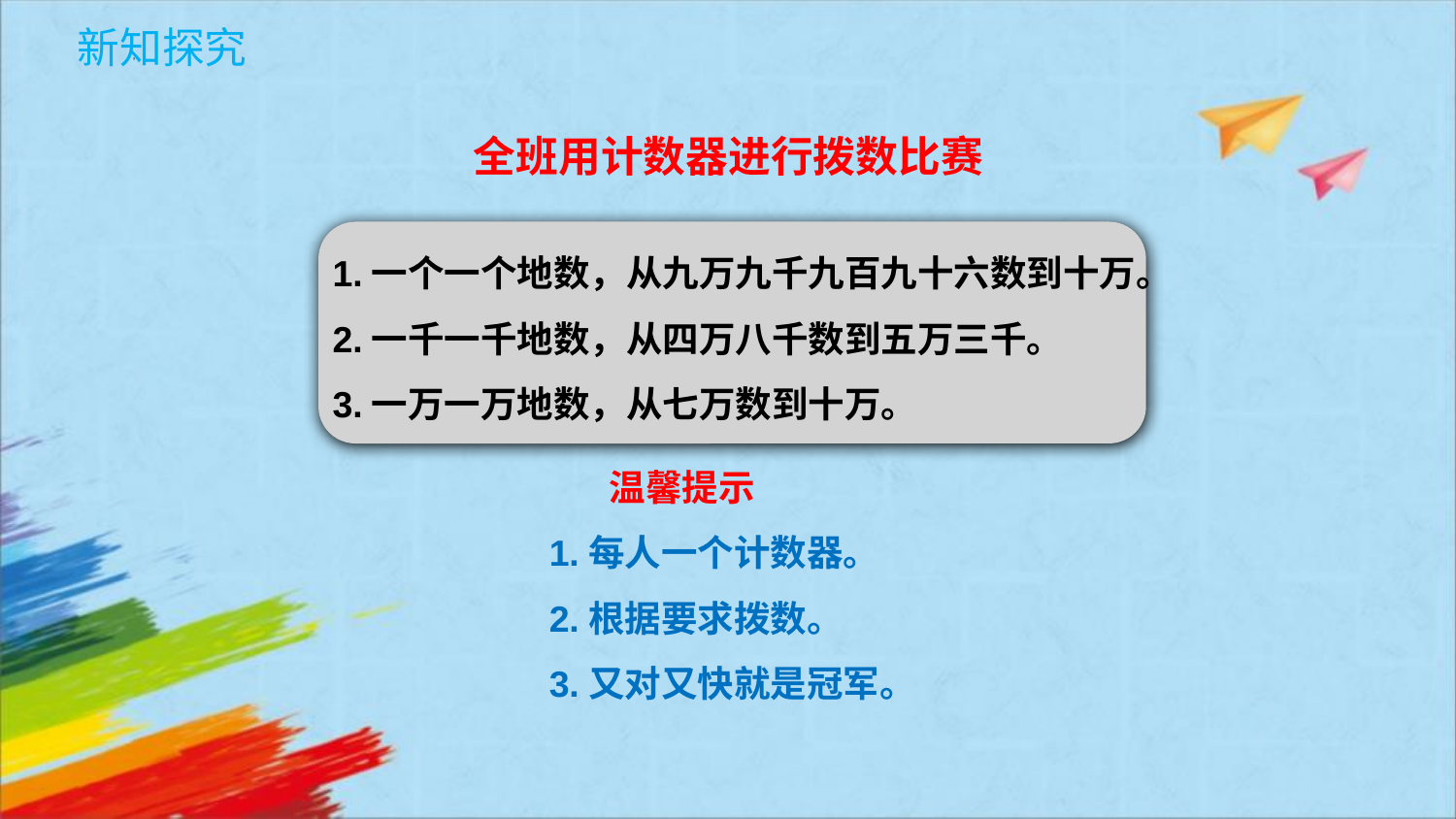

全班用计数器进行拨数比赛

1.一个一个地数，从九万九千九百九十六数到十万。
2.一千一千地数，从四万八千数到五万三千。
3.一万一万地数，从七万数到十万。

        温馨提示
   1.每人一个计数器。
   2.根据要求拨数。
   3.又对又快就是冠军。